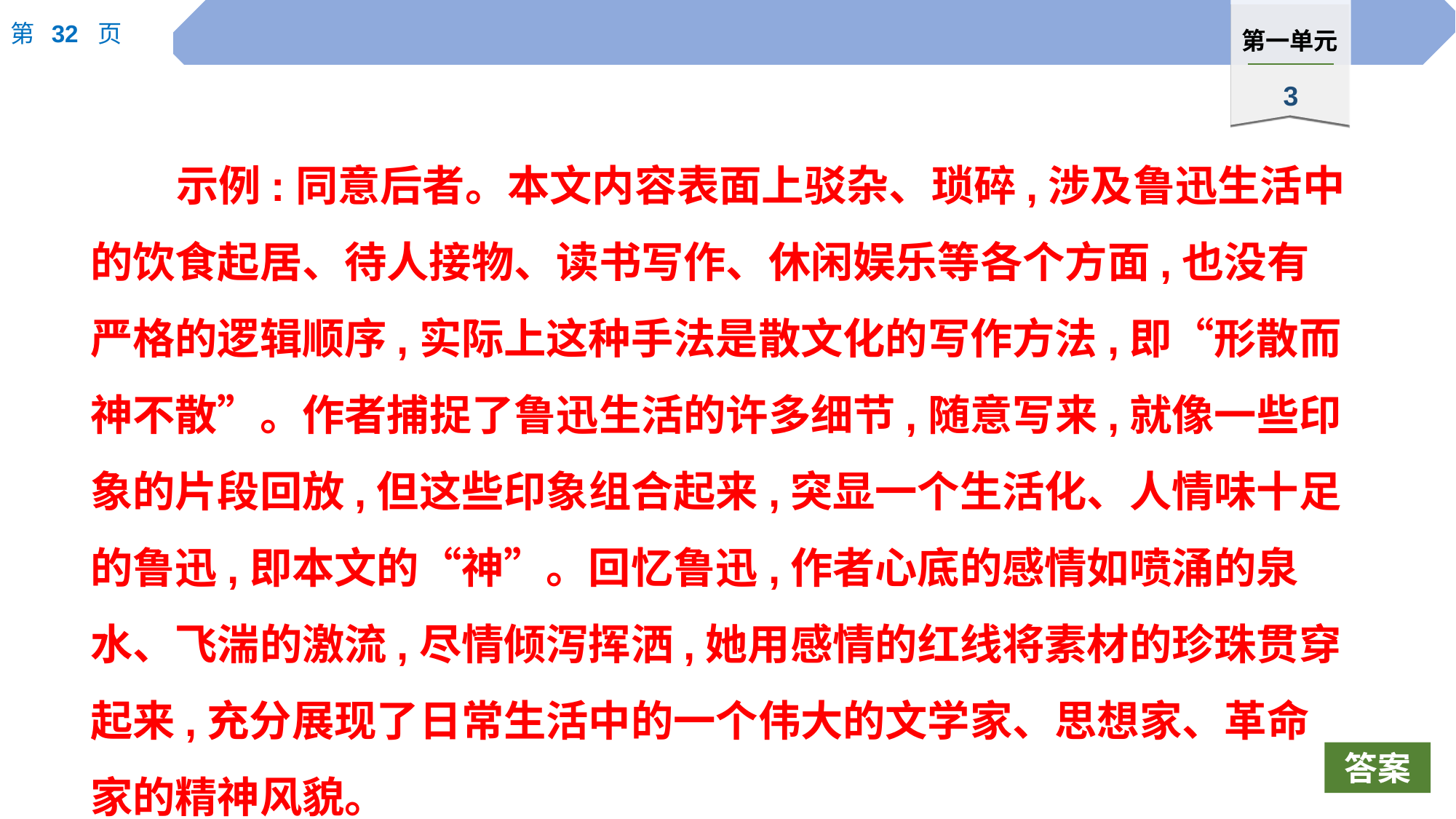

示例:同意后者。本文内容表面上驳杂、琐碎,涉及鲁迅生活中的饮食起居、待人接物、读书写作、休闲娱乐等各个方面,也没有严格的逻辑顺序,实际上这种手法是散文化的写作方法,即“形散而神不散”。作者捕捉了鲁迅生活的许多细节,随意写来,就像一些印象的片段回放,但这些印象组合起来,突显一个生活化、人情味十足的鲁迅,即本文的“神”。回忆鲁迅,作者心底的感情如喷涌的泉水、飞湍的激流,尽情倾泻挥洒,她用感情的红线将素材的珍珠贯穿起来,充分展现了日常生活中的一个伟大的文学家、思想家、革命家的精神风貌。
答案